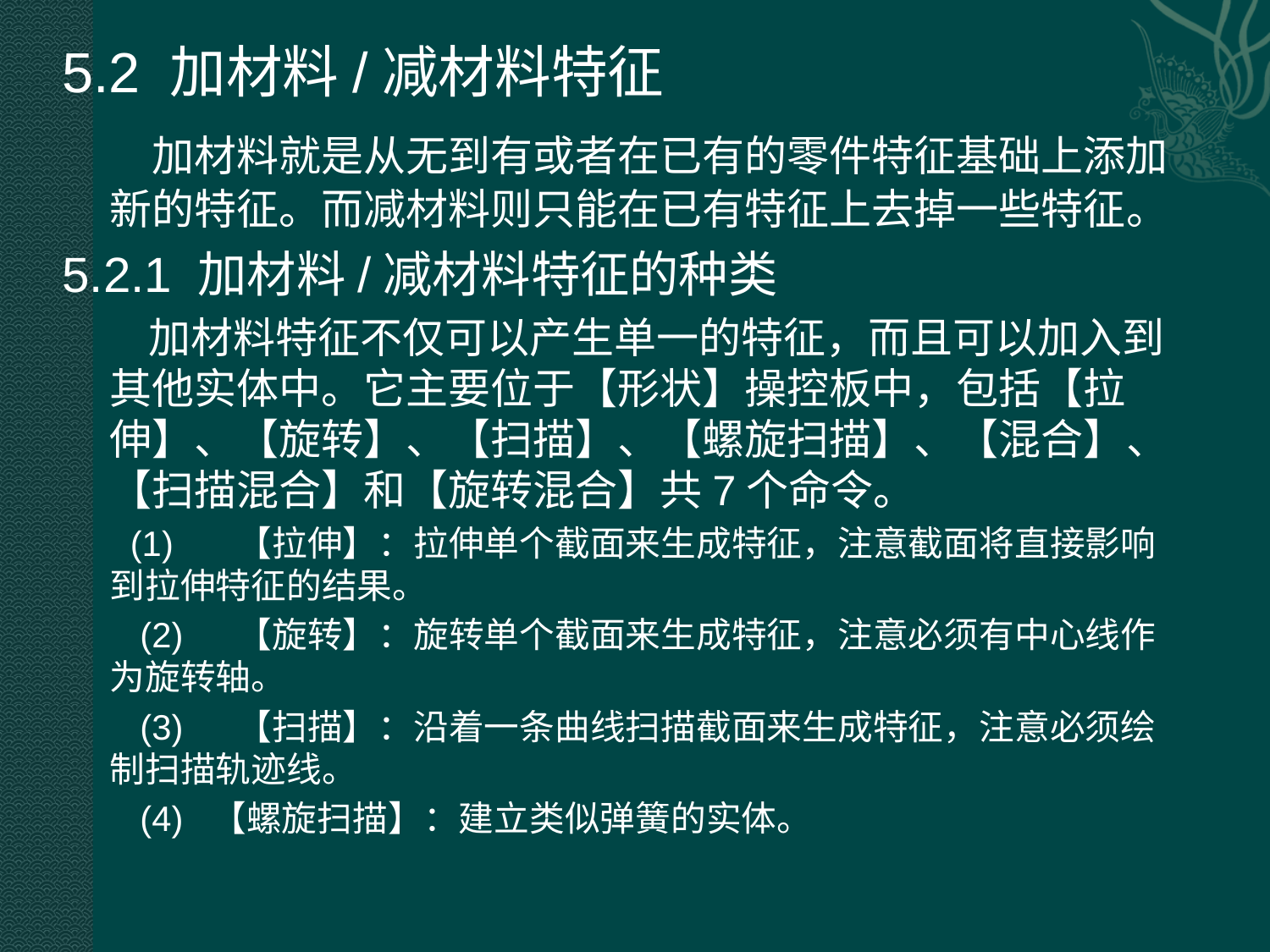

5.2 加材料/减材料特征
      加材料就是从无到有或者在已有的零件特征基础上添加新的特征。而减材料则只能在已有特征上去掉一些特征。
5.2.1 加材料/减材料特征的种类
        加材料特征不仅可以产生单一的特征，而且可以加入到其他实体中。它主要位于【形状】操控板中，包括【拉伸】、【旋转】、【扫描】、【螺旋扫描】、【混合】、【扫描混合】和【旋转混合】共7个命令。
       (1)	【拉伸】：拉伸单个截面来生成特征，注意截面将直接影响到拉伸特征的结果。
        (2)	【旋转】：旋转单个截面来生成特征，注意必须有中心线作为旋转轴。
        (3)	【扫描】：沿着一条曲线扫描截面来生成特征，注意必须绘制扫描轨迹线。
        (4)  【螺旋扫描】：建立类似弹簧的实体。